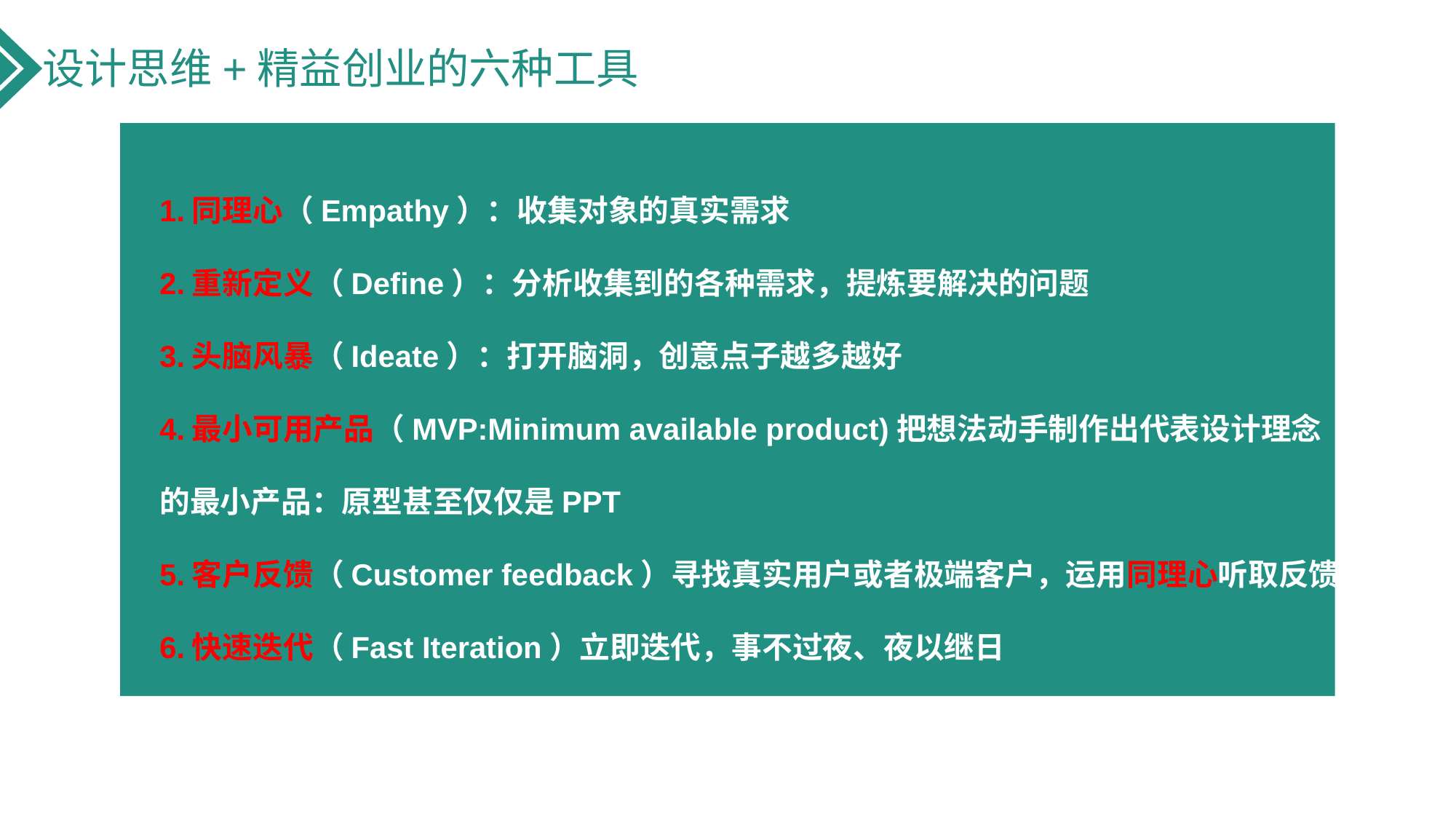

设计思维+精益创业的六种工具

1.同理心（Empathy）：收集对象的真实需求
2.重新定义（Define）：分析收集到的各种需求，提炼要解决的问题
3.头脑风暴（Ideate）：打开脑洞，创意点子越多越好
4.最小可用产品（MVP:Minimum available product)把想法动手制作出代表设计理念的最小产品：原型甚至仅仅是PPT
5.客户反馈（Customer feedback）寻找真实用户或者极端客户，运用同理心听取反馈
6.快速迭代（Fast Iteration）立即迭代，事不过夜、夜以继日